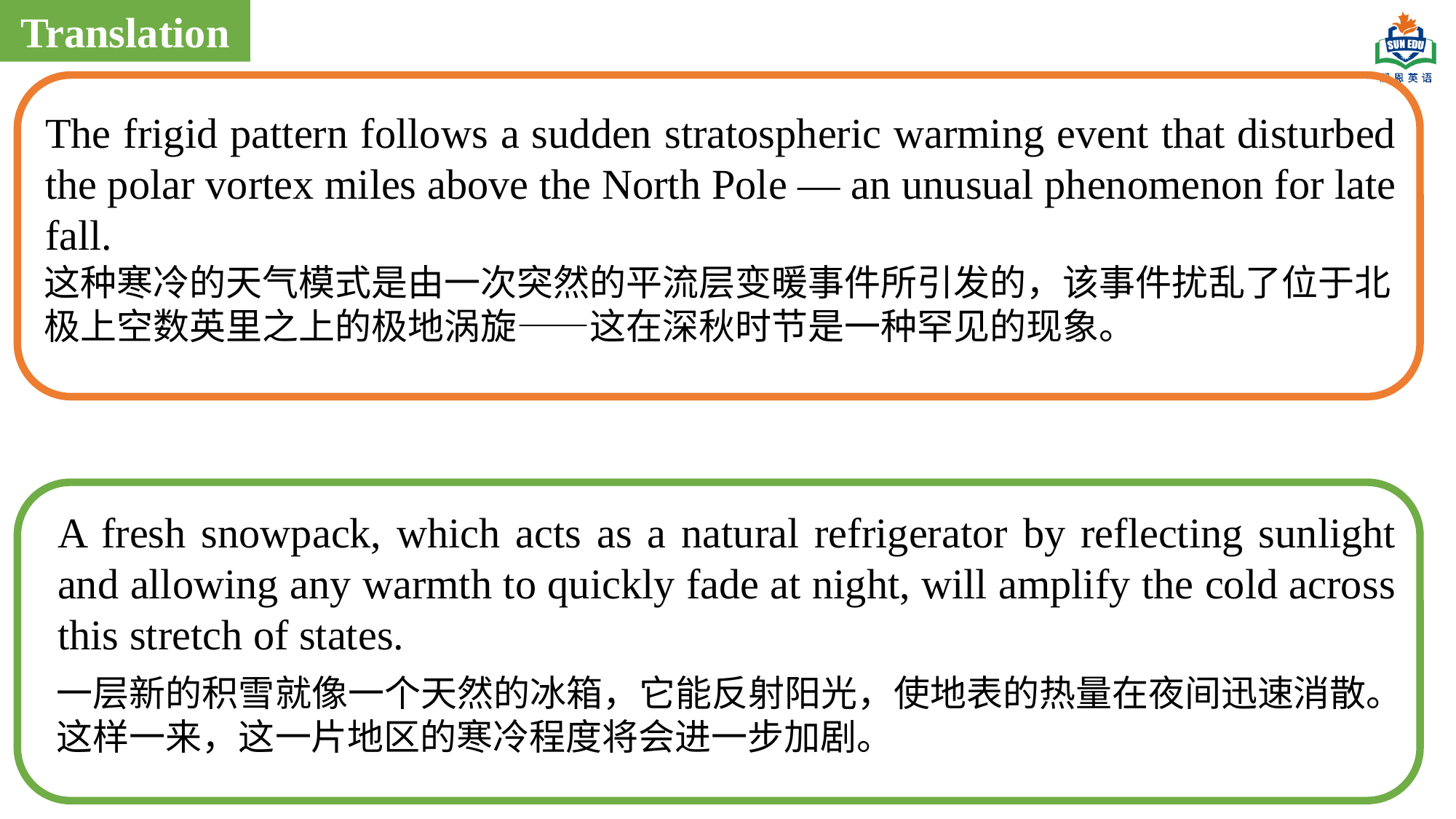

Translation

The frigid pattern follows a sudden stratospheric warming event that disturbed the polar vortex miles above the North Pole — an unusual phenomenon for late fall.
这种寒冷的天气模式是由一次突然的平流层变暖事件所引发的，该事件扰乱了位于北极上空数英里之上的极地涡旋——这在深秋时节是一种罕见的现象。

A fresh snowpack, which acts as a natural refrigerator by reflecting sunlight and allowing any warmth to quickly fade at night, will amplify the cold across this stretch of states.
一层新的积雪就像一个天然的冰箱，它能反射阳光，使地表的热量在夜间迅速消散。这样一来，这一片地区的寒冷程度将会进一步加剧。